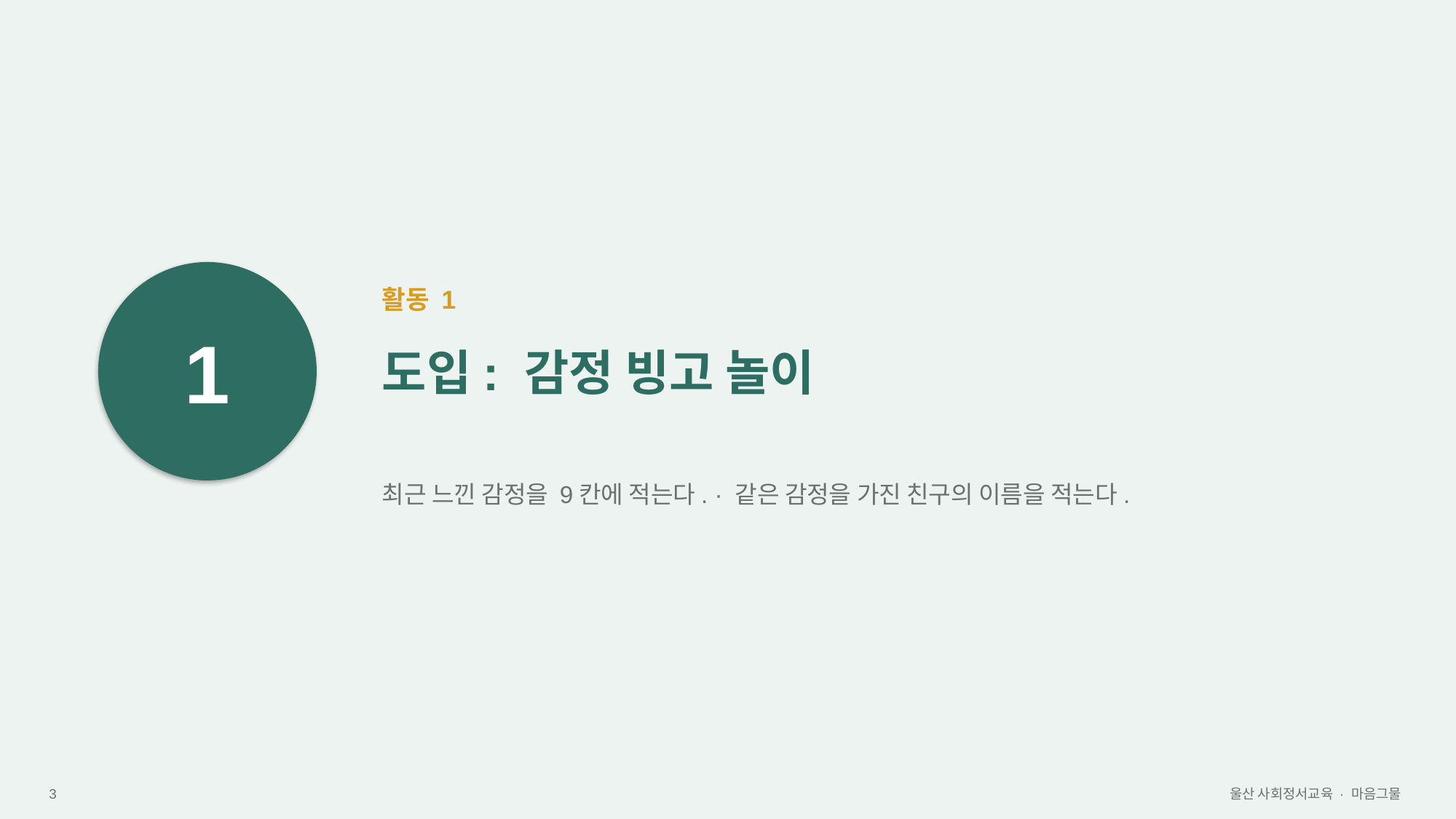

1
활동 1
도입: 감정 빙고 놀이
최근 느낀 감정을 9칸에 적는다. · 같은 감정을 가진 친구의 이름을 적는다.
3
울산 사회정서교육 · 마음그물